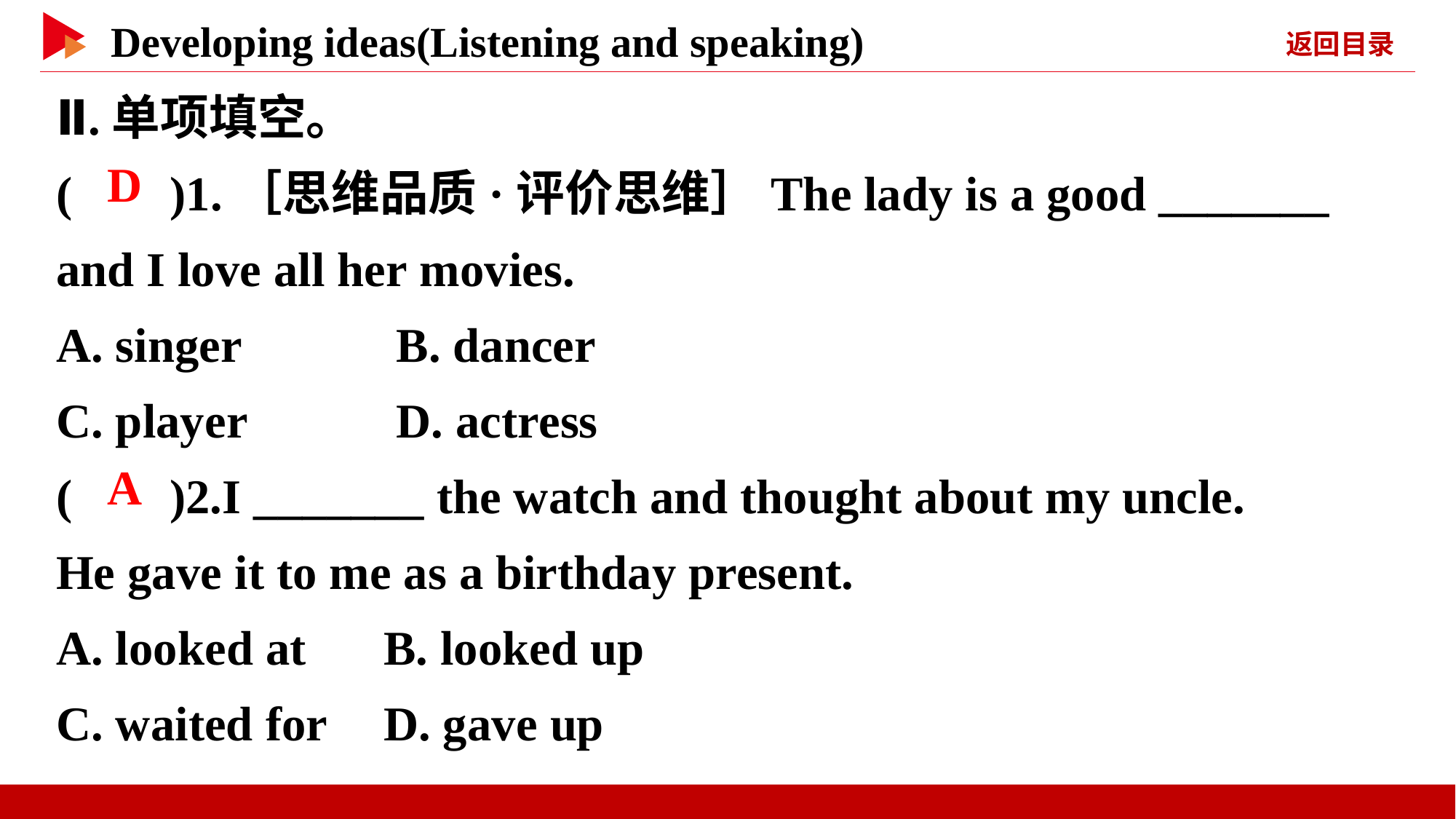

Ⅱ.单项填空。
(        )1.［思维品质·评价思维］The lady is a good _______ and I love all her movies.
A. singer	          B. dancer
C. player	          D. actress
(        )2.I _______ the watch and thought about my uncle.
He gave it to me as a birthday present.
A. looked at	B. looked up
C. waited for	D. gave up
   D
   A